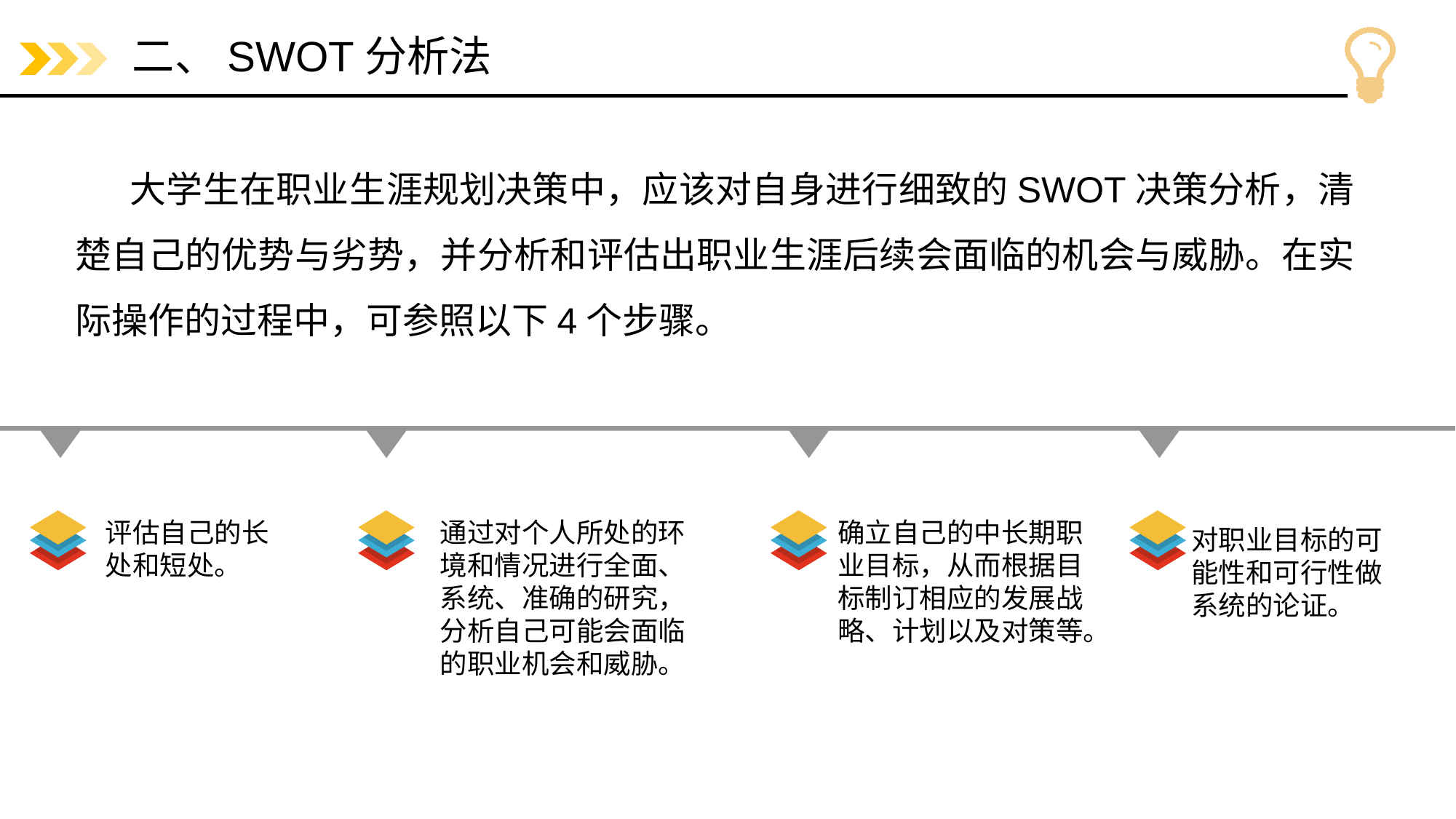

19
# 二、SWOT分析法
大学生在职业生涯规划决策中，应该对自身进行细致的SWOT决策分析，清楚自己的优势与劣势，并分析和评估出职业生涯后续会面临的机会与威胁。在实际操作的过程中，可参照以下4个步骤。

3

评估自己的长处和短处。

通过对个人所处的环境和情况进行全面、系统、准确的研究，分析自己可能会面临的职业机会和威胁。

确立自己的中长期职业目标，从而根据目标制订相应的发展战略、计划以及对策等。

对职业目标的可能性和可行性做系统的论证。